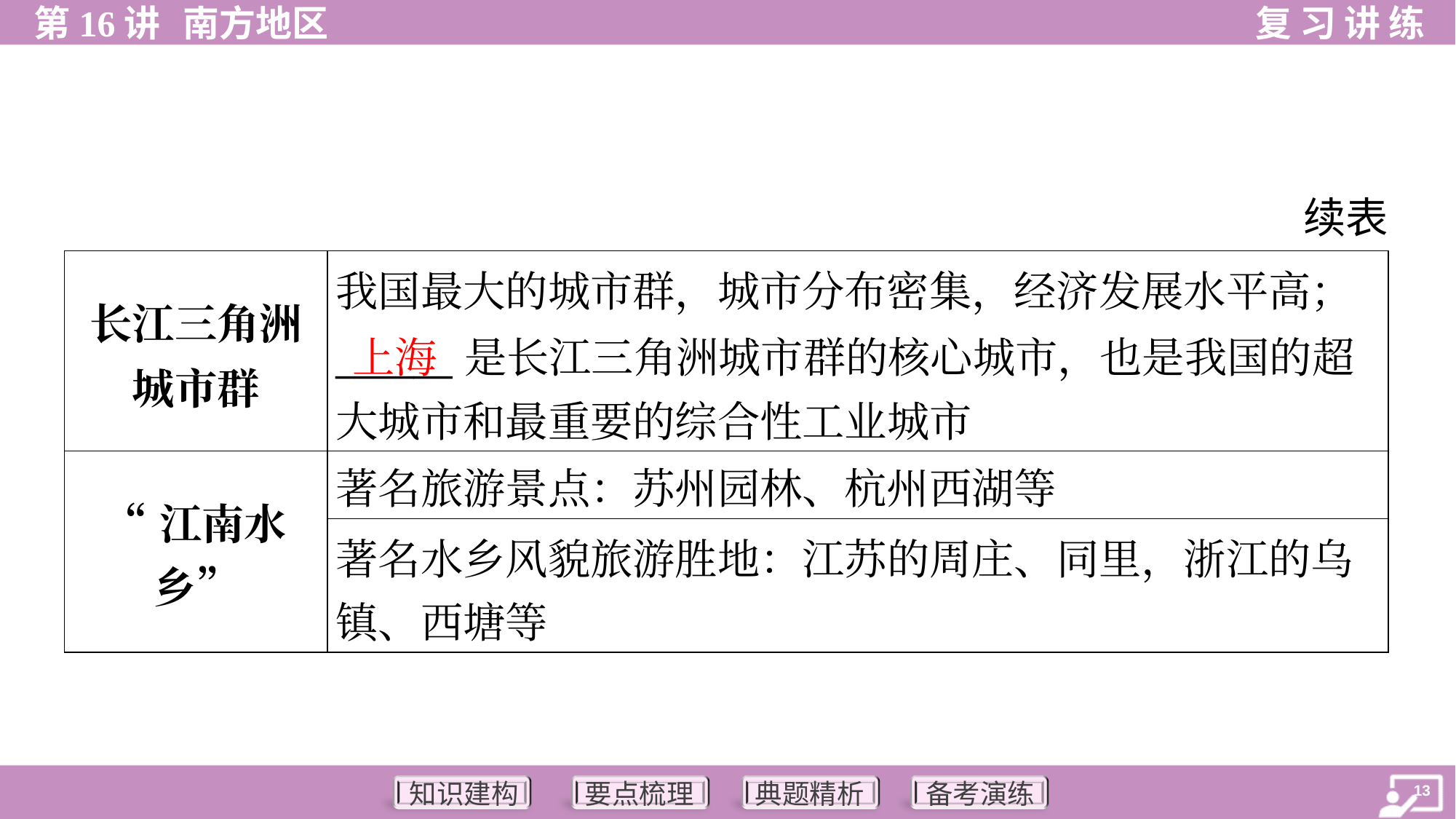

续表
| 长江三角洲 城市群 | 我国最大的城市群，城市分布密集，经济发展水平高； \_\_\_\_\_\_是长江三角洲城市群的核心城市，也是我国的超 大城市和最重要的综合性工业城市 |
| --- | --- |
| “江南水乡” | 著名旅游景点：苏州园林、杭州西湖等 |
|  | 著名水乡风貌旅游胜地：江苏的周庄、同里，浙江的乌 镇、西塘等 |
上海